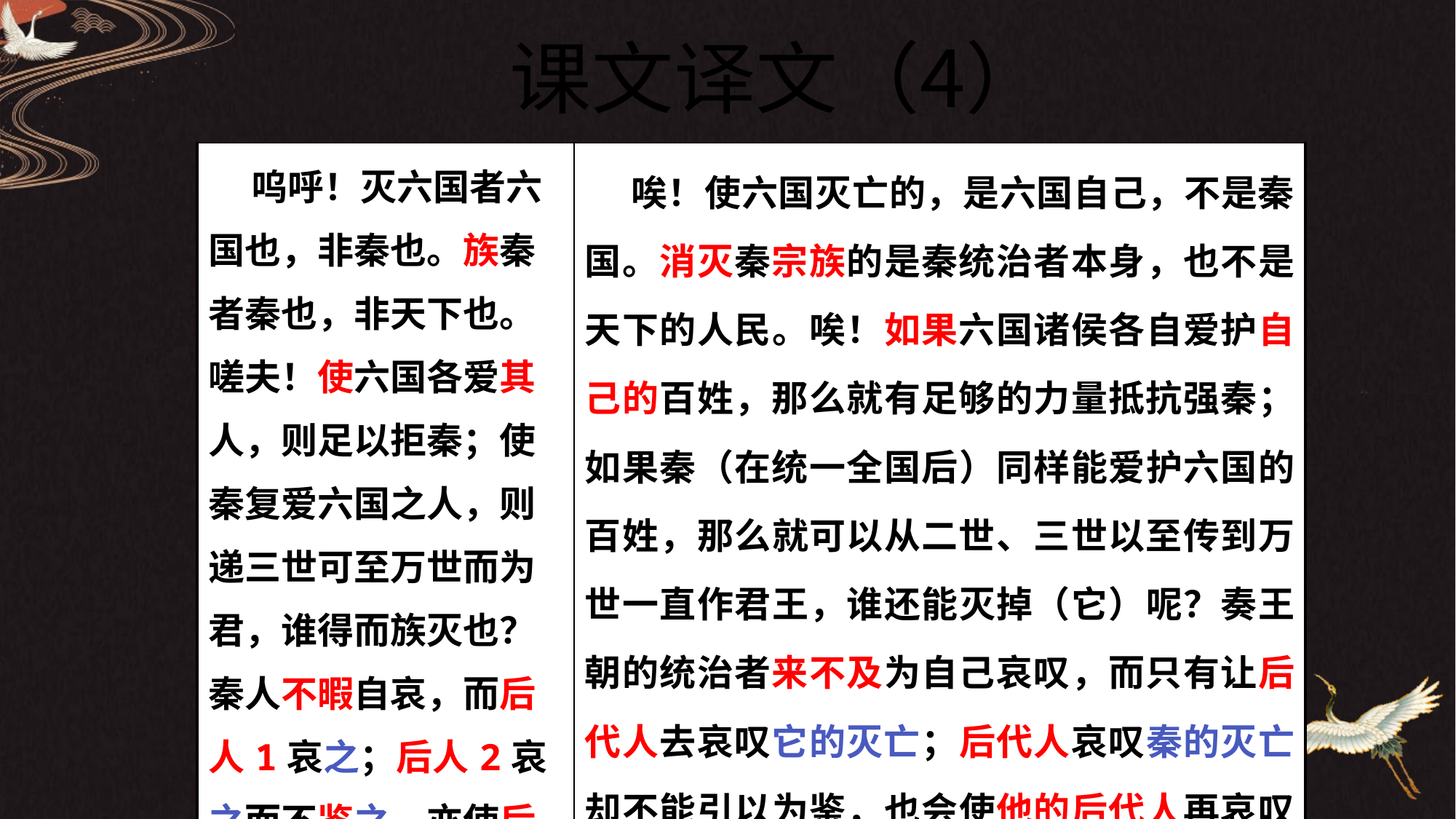

课文译文（4）
| 呜呼！灭六国者六国也，非秦也。族秦者秦也，非天下也。嗟夫！使六国各爱其人，则足以拒秦；使秦复爱六国之人，则递三世可至万世而为君，谁得而族灭也？秦人不暇自哀，而后人1哀之；后人2哀之而不鉴之，亦使后人3而复哀后人4也。 | 唉！使六国灭亡的，是六国自己，不是秦国。消灭秦宗族的是秦统治者本身，也不是天下的人民。唉！如果六国诸侯各自爱护自己的百姓，那么就有足够的力量抵抗强秦；如果秦（在统一全国后）同样能爱护六国的百姓，那么就可以从二世、三世以至传到万世一直作君王，谁还能灭掉（它）呢？奏王朝的统治者来不及为自己哀叹，而只有让后代人去哀叹它的灭亡；后代人哀叹秦的灭亡却不能引以为鉴，也会使他的后代人再哀叹他（重蹈秦的覆辙）。 |
| --- | --- |